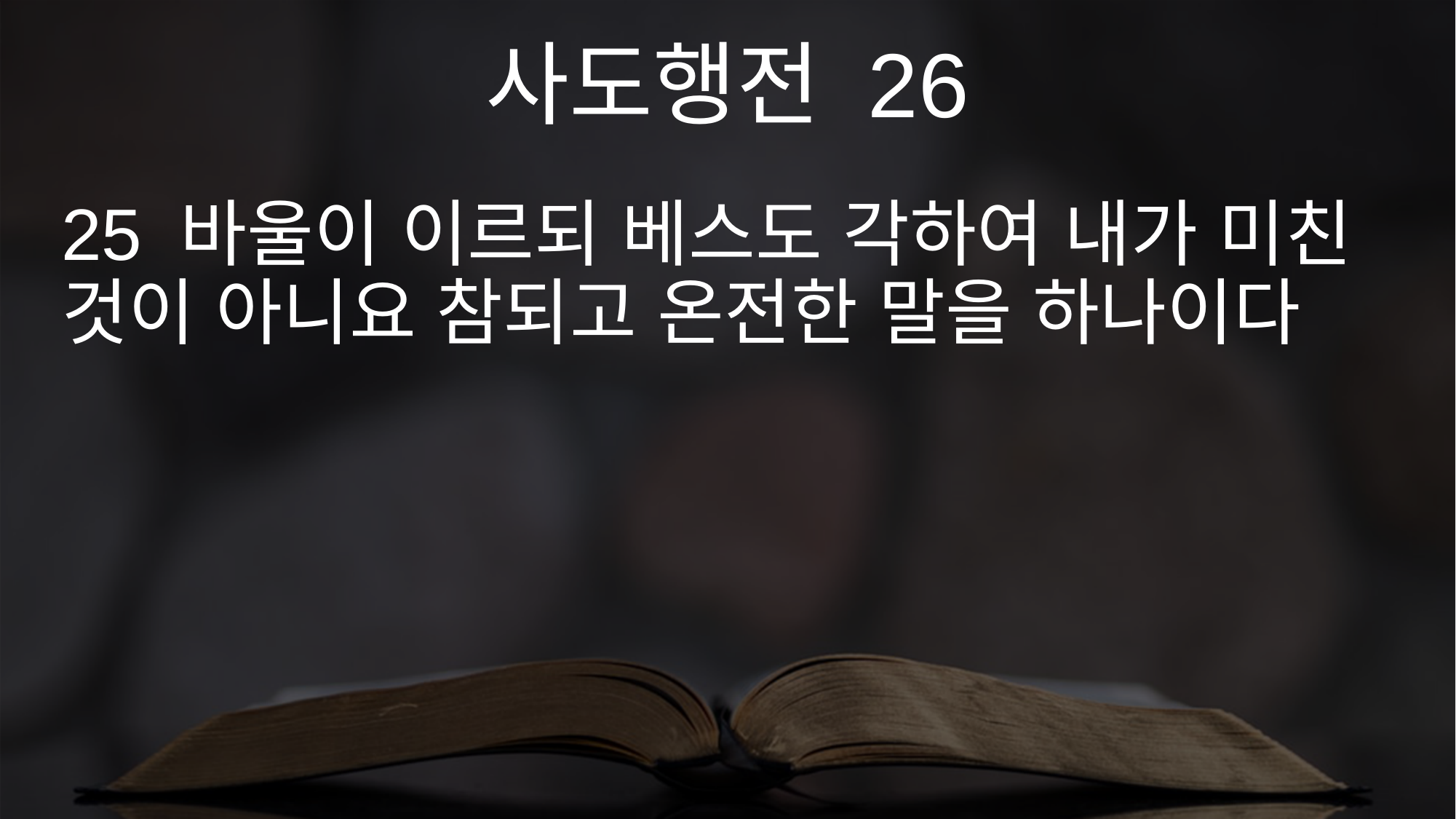

사도행전 26
25 바울이 이르되 베스도 각하여 내가 미친 것이 아니요 참되고 온전한 말을 하나이다